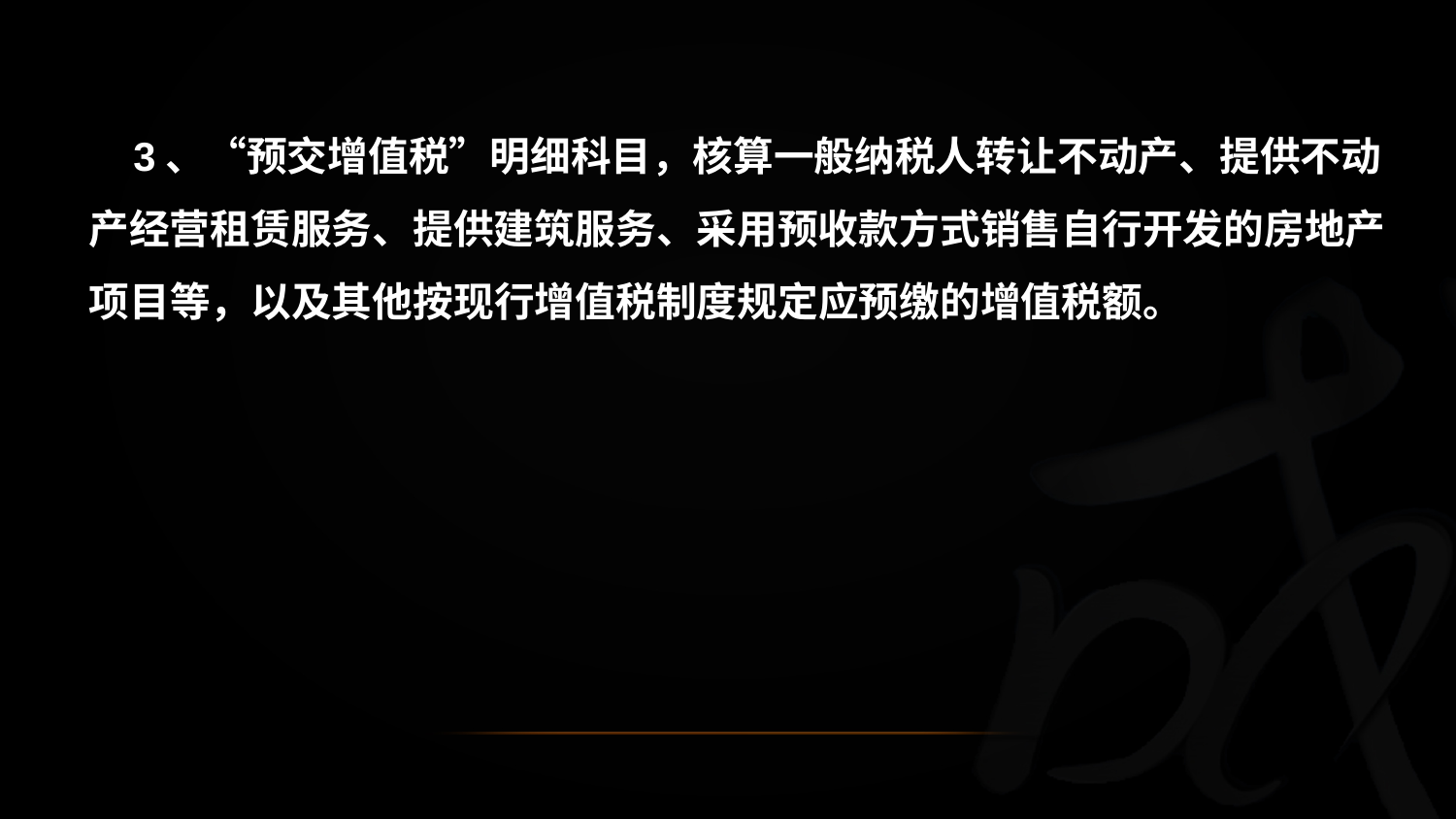

3、“预交增值税”明细科目，核算一般纳税人转让不动产、提供不动产经营租赁服务、提供建筑服务、采用预收款方式销售自行开发的房地产项目等，以及其他按现行增值税制度规定应预缴的增值税额。